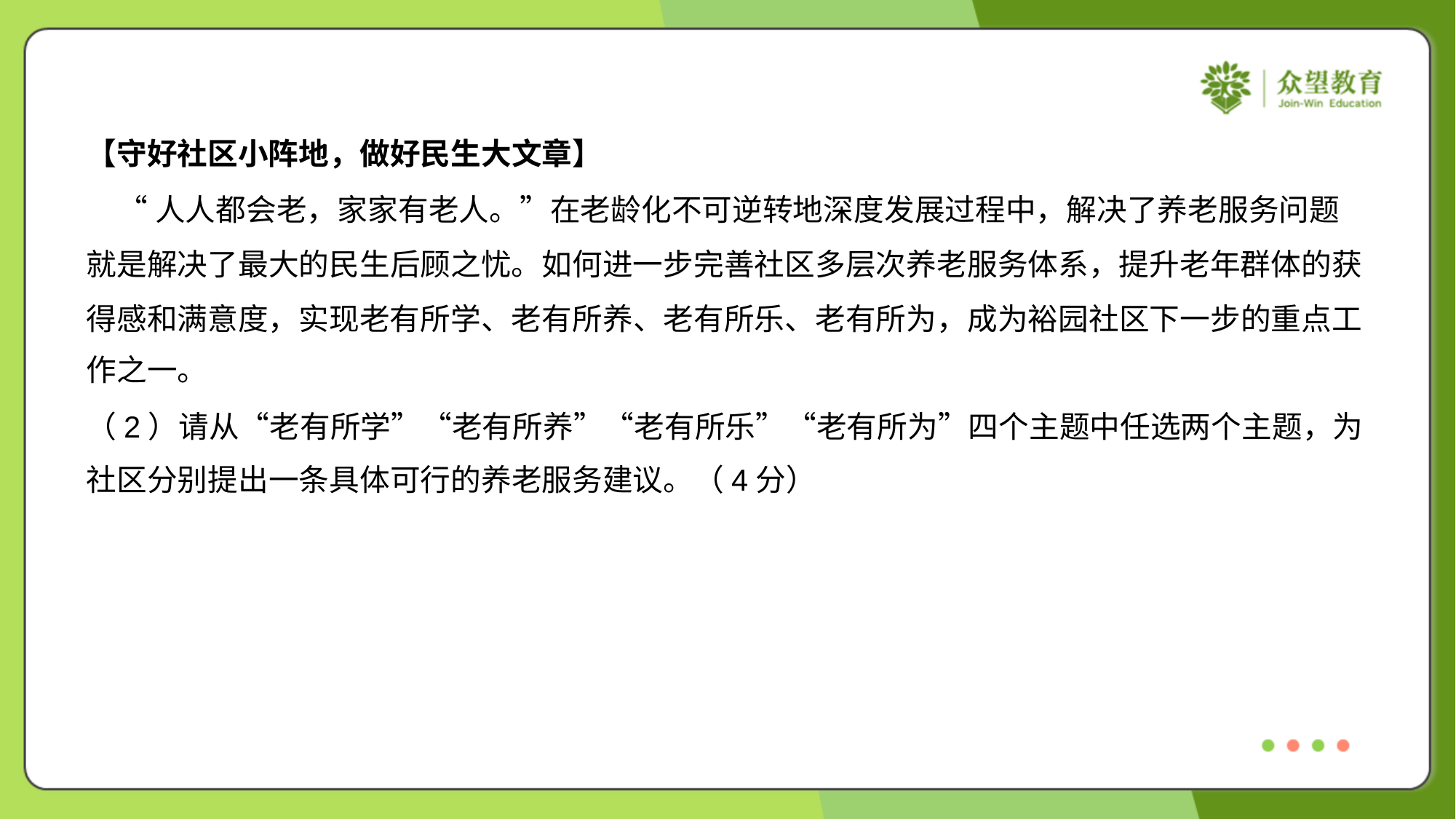

【守好社区小阵地，做好民生大文章】
    “人人都会老，家家有老人。”在老龄化不可逆转地深度发展过程中，解决了养老服务问题
就是解决了最大的民生后顾之忧。如何进一步完善社区多层次养老服务体系，提升老年群体的获
得感和满意度，实现老有所学、老有所养、老有所乐、老有所为，成为裕园社区下一步的重点工
作之一。
（2）请从“老有所学”“老有所养”“老有所乐”“老有所为”四个主题中任选两个主题，为
社区分别提出一条具体可行的养老服务建议。（4分）